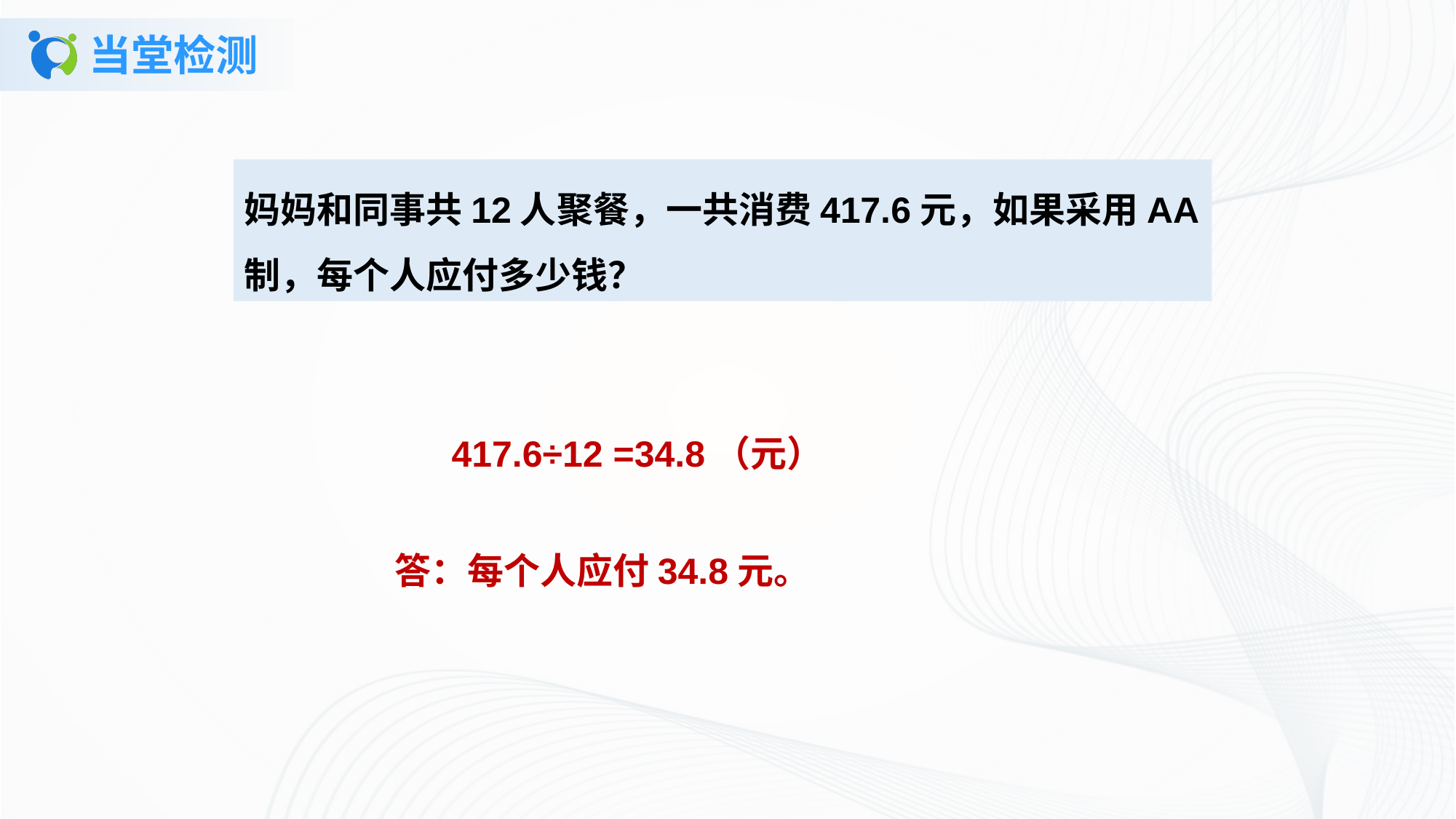

# 当堂检测
妈妈和同事共12人聚餐，一共消费417.6元，如果采用AA制，每个人应付多少钱？
417.6÷12 =34.8（元）
答：每个人应付34.8元。